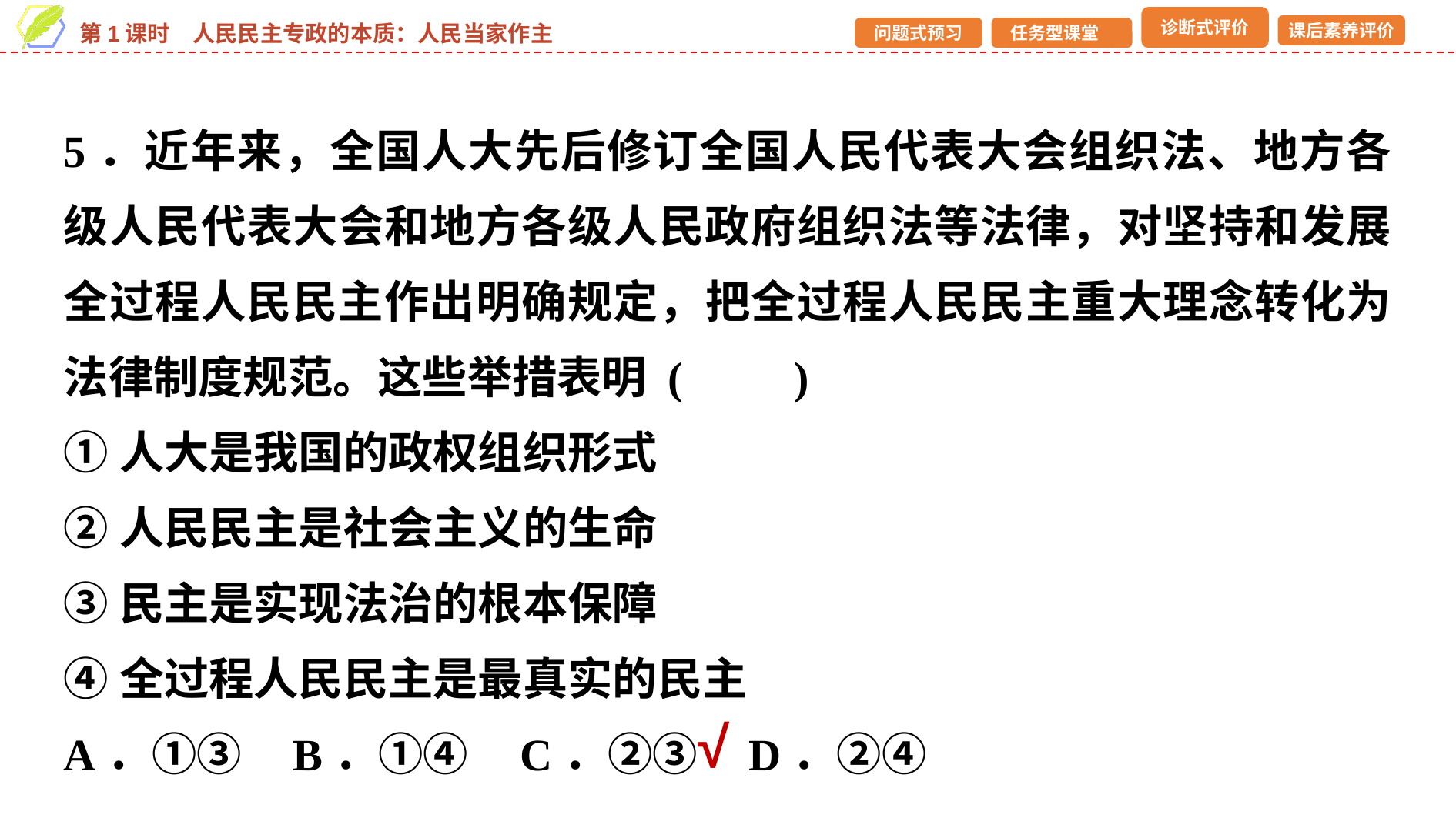

5．近年来，全国人大先后修订全国人民代表大会组织法、地方各级人民代表大会和地方各级人民政府组织法等法律，对坚持和发展全过程人民民主作出明确规定，把全过程人民民主重大理念转化为法律制度规范。这些举措表明 (　　)
①人大是我国的政权组织形式
②人民民主是社会主义的生命
③民主是实现法治的根本保障
④全过程人民民主是最真实的民主
A．①③    B．①④    C．②③    D．②④
√